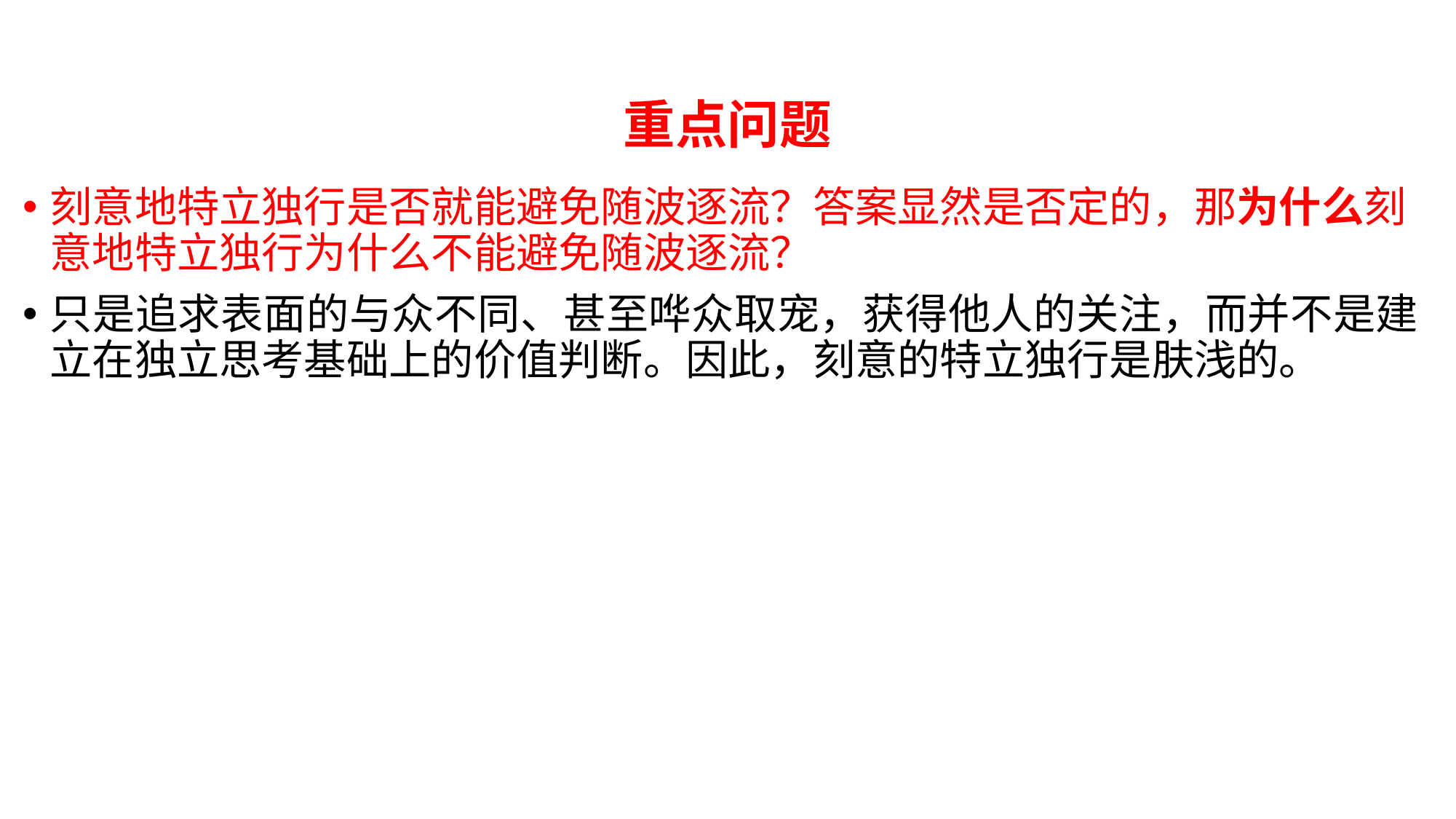

# 重点问题
刻意地特立独行是否就能避免随波逐流？答案显然是否定的，那为什么刻意地特立独行为什么不能避免随波逐流？
只是追求表面的与众不同、甚至哗众取宠，获得他人的关注，而并不是建立在独立思考基础上的价值判断。因此，刻意的特立独行是肤浅的。